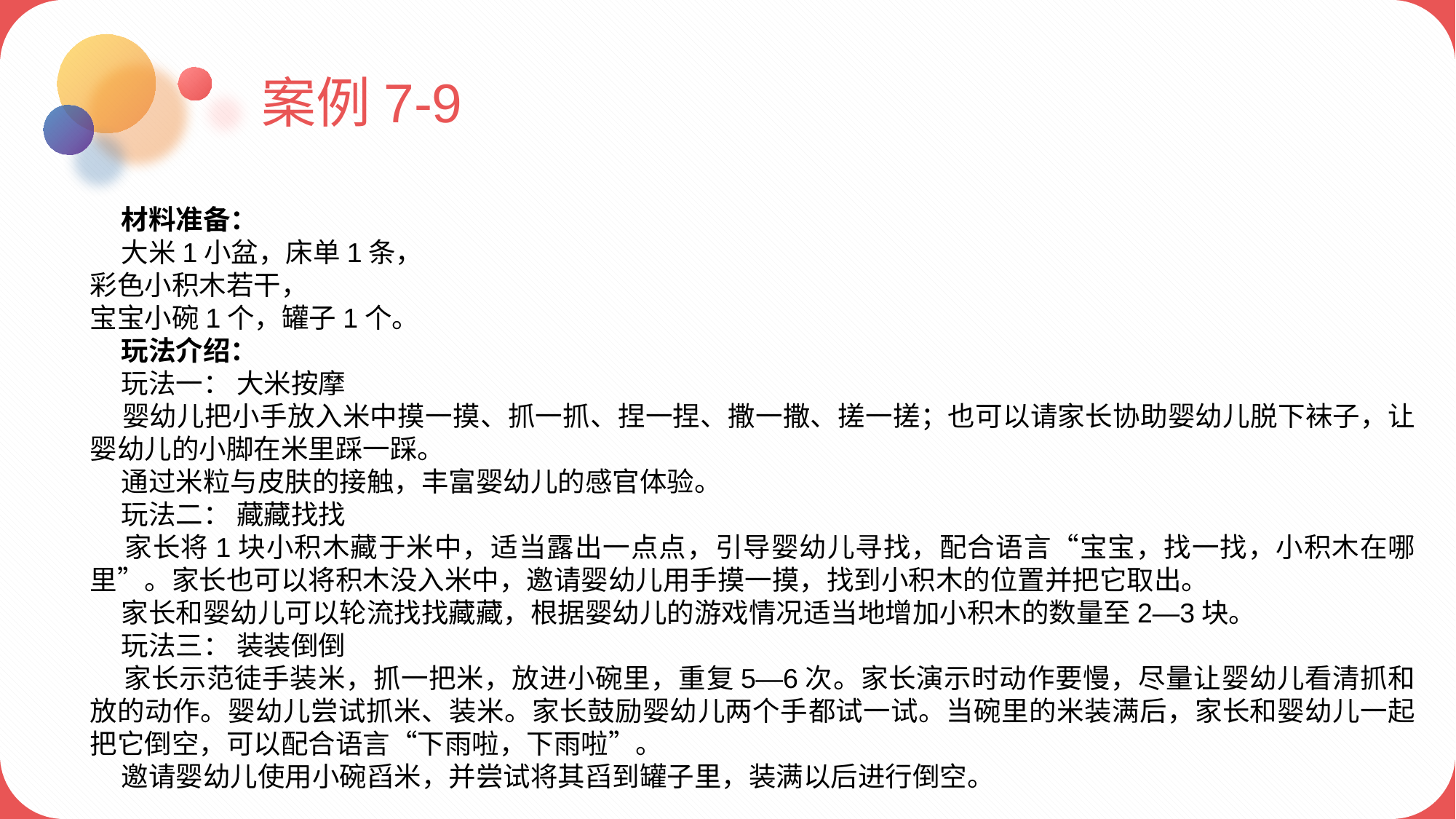

案例7-9

    材料准备：
    大米1小盆，床单1条，
彩色小积木若干，
宝宝小碗1个，罐子1个。
    玩法介绍：
    玩法一： 大米按摩
    婴幼儿把小手放入米中摸一摸、抓一抓、捏一捏、撒一撒、搓一搓；也可以请家长协助婴幼儿脱下袜子，让婴幼儿的小脚在米里踩一踩。
    通过米粒与皮肤的接触，丰富婴幼儿的感官体验。
    玩法二： 藏藏找找
    家长将1块小积木藏于米中，适当露出一点点，引导婴幼儿寻找，配合语言“宝宝，找一找，小积木在哪里”。家长也可以将积木没入米中，邀请婴幼儿用手摸一摸，找到小积木的位置并把它取出。
    家长和婴幼儿可以轮流找找藏藏，根据婴幼儿的游戏情况适当地增加小积木的数量至2—3块。
    玩法三： 装装倒倒
    家长示范徒手装米，抓一把米，放进小碗里，重复5—6次。家长演示时动作要慢，尽量让婴幼儿看清抓和放的动作。婴幼儿尝试抓米、装米。家长鼓励婴幼儿两个手都试一试。当碗里的米装满后，家长和婴幼儿一起把它倒空，可以配合语言“下雨啦，下雨啦”。
    邀请婴幼儿使用小碗舀米，并尝试将其舀到罐子里，装满以后进行倒空。